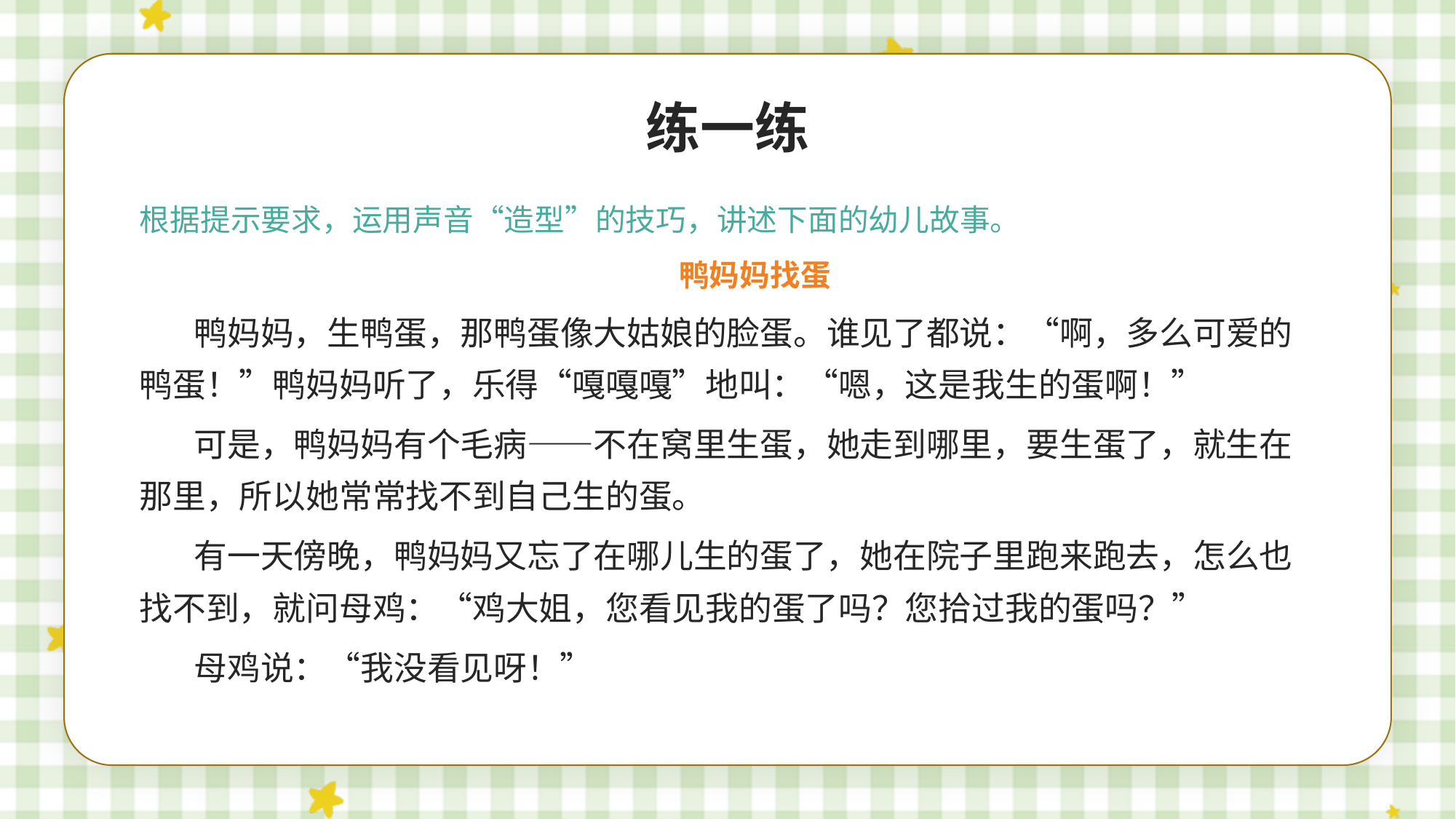

练一练
根据提示要求，运用声音“造型”的技巧，讲述下面的幼儿故事。
鸭妈妈找蛋
鸭妈妈，生鸭蛋，那鸭蛋像大姑娘的脸蛋。谁见了都说：“啊，多么可爱的鸭蛋！”鸭妈妈听了，乐得“嘎嘎嘎”地叫：“嗯，这是我生的蛋啊！”
可是，鸭妈妈有个毛病——不在窝里生蛋，她走到哪里，要生蛋了，就生在那里，所以她常常找不到自己生的蛋。
有一天傍晚，鸭妈妈又忘了在哪儿生的蛋了，她在院子里跑来跑去，怎么也找不到，就问母鸡：“鸡大姐，您看见我的蛋了吗？您拾过我的蛋吗？”
母鸡说：“我没看见呀！”